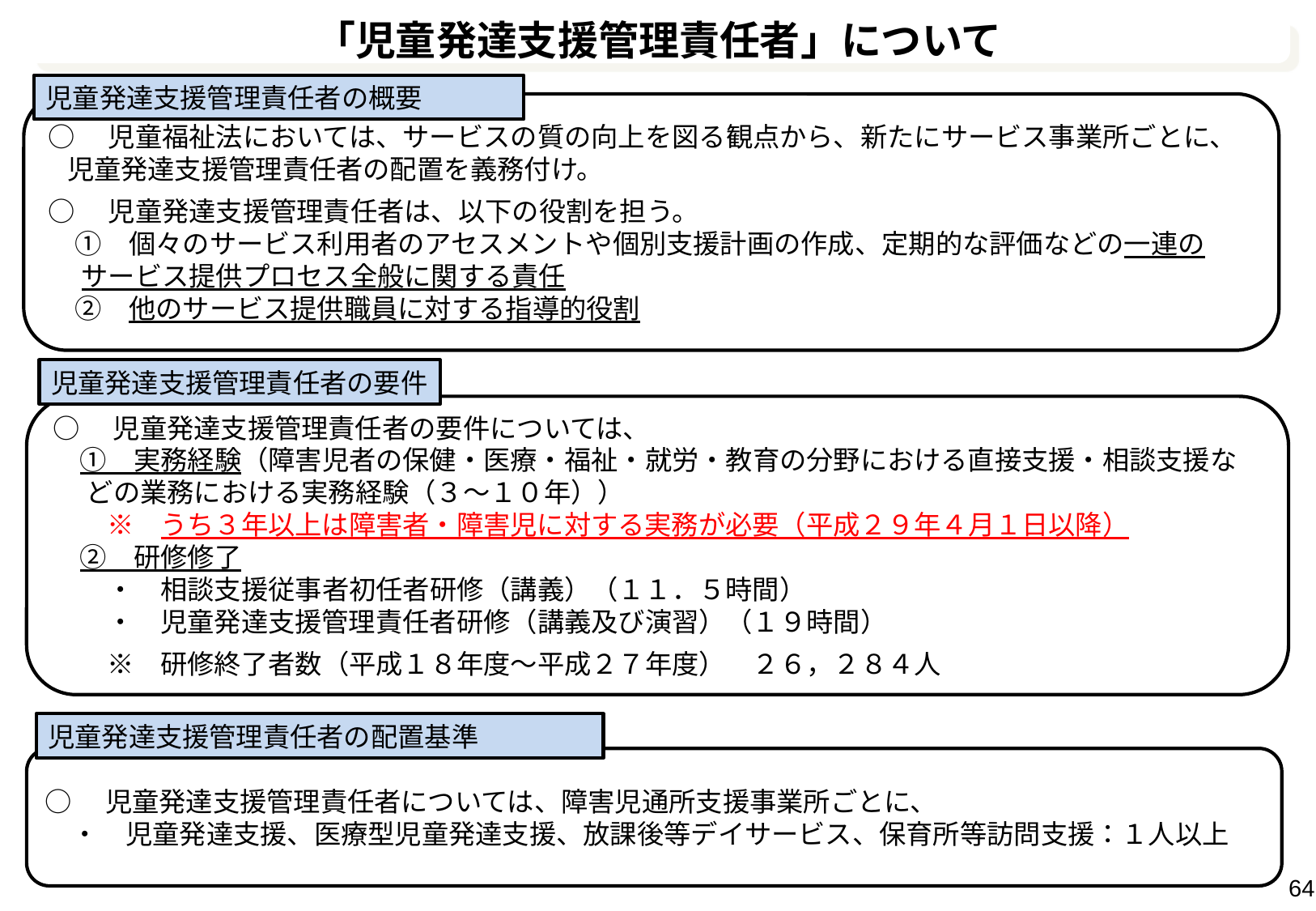

「児童発達支援管理責任者」について
児童発達支援管理責任者の概要
○　児童福祉法においては、サービスの質の向上を図る観点から、新たにサービス事業所ごとに、児童発達支援管理責任者の配置を義務付け。
○　児童発達支援管理責任者は、以下の役割を担う。
　①　個々のサービス利用者のアセスメントや個別支援計画の作成、定期的な評価などの一連のサービス提供プロセス全般に関する責任
　②　他のサービス提供職員に対する指導的役割
児童発達支援管理責任者の要件
○　児童発達支援管理責任者の要件については、
　①　実務経験（障害児者の保健・医療・福祉・就労・教育の分野における直接支援・相談支援などの業務における実務経験（３～１０年））
　　※　うち３年以上は障害者・障害児に対する実務が必要（平成２９年４月１日以降）
　②　研修修了
　　・　相談支援従事者初任者研修（講義）（１１．５時間）
　　・　児童発達支援管理責任者研修（講義及び演習）（１９時間）
　　※　研修終了者数（平成１８年度～平成２７年度）　２６，２８４人
児童発達支援管理責任者の配置基準
○　児童発達支援管理責任者については、障害児通所支援事業所ごとに、
　・　児童発達支援、医療型児童発達支援、放課後等デイサービス、保育所等訪問支援：１人以上
64